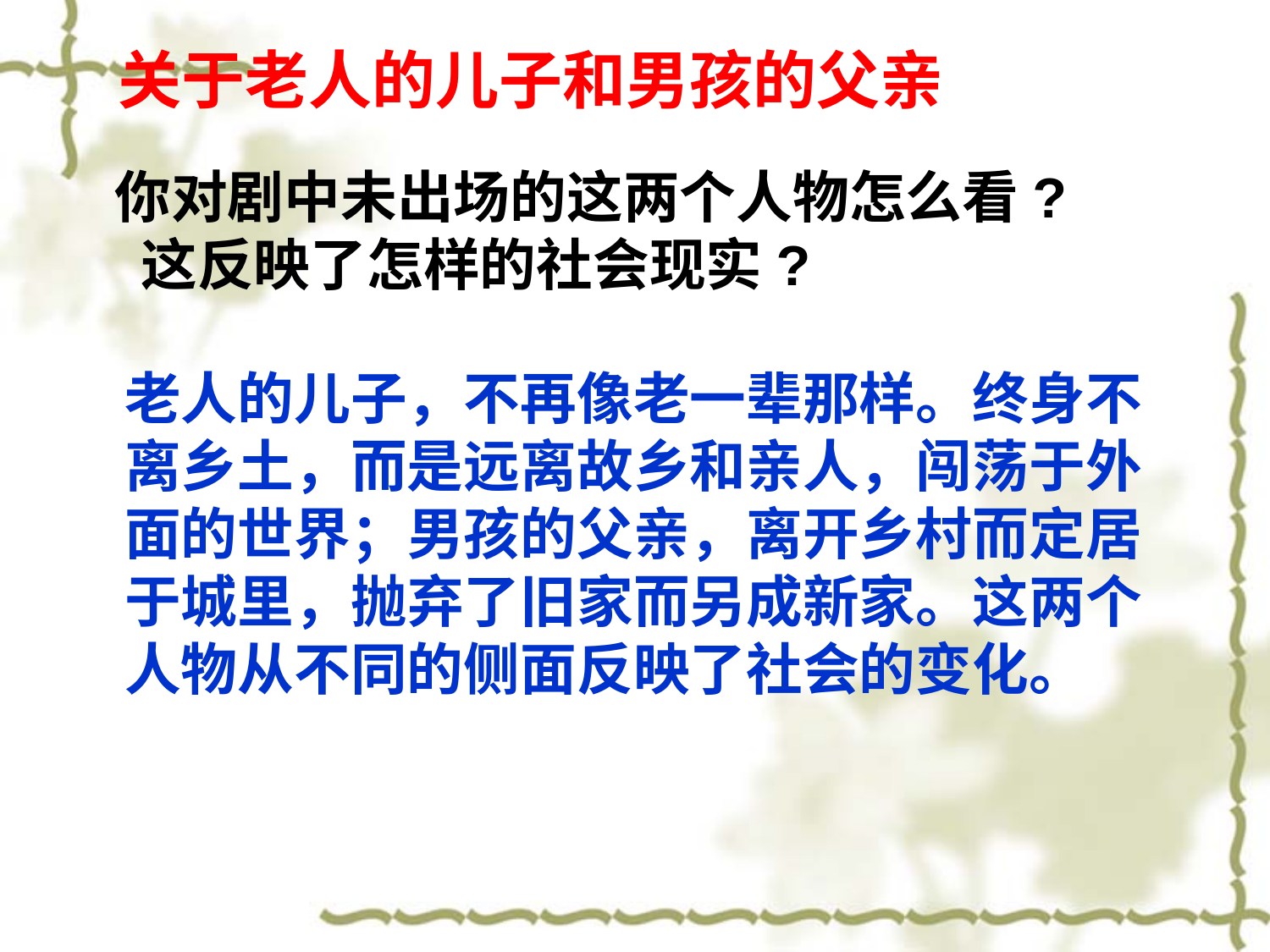

关于老人的儿子和男孩的父亲
你对剧中未出场的这两个人物怎么看?
 这反映了怎样的社会现实?

老人的儿子，不再像老一辈那样。终身不离乡土，而是远离故乡和亲人，闯荡于外面的世界；男孩的父亲，离开乡村而定居于城里，抛弃了旧家而另成新家。这两个人物从不同的侧面反映了社会的变化。